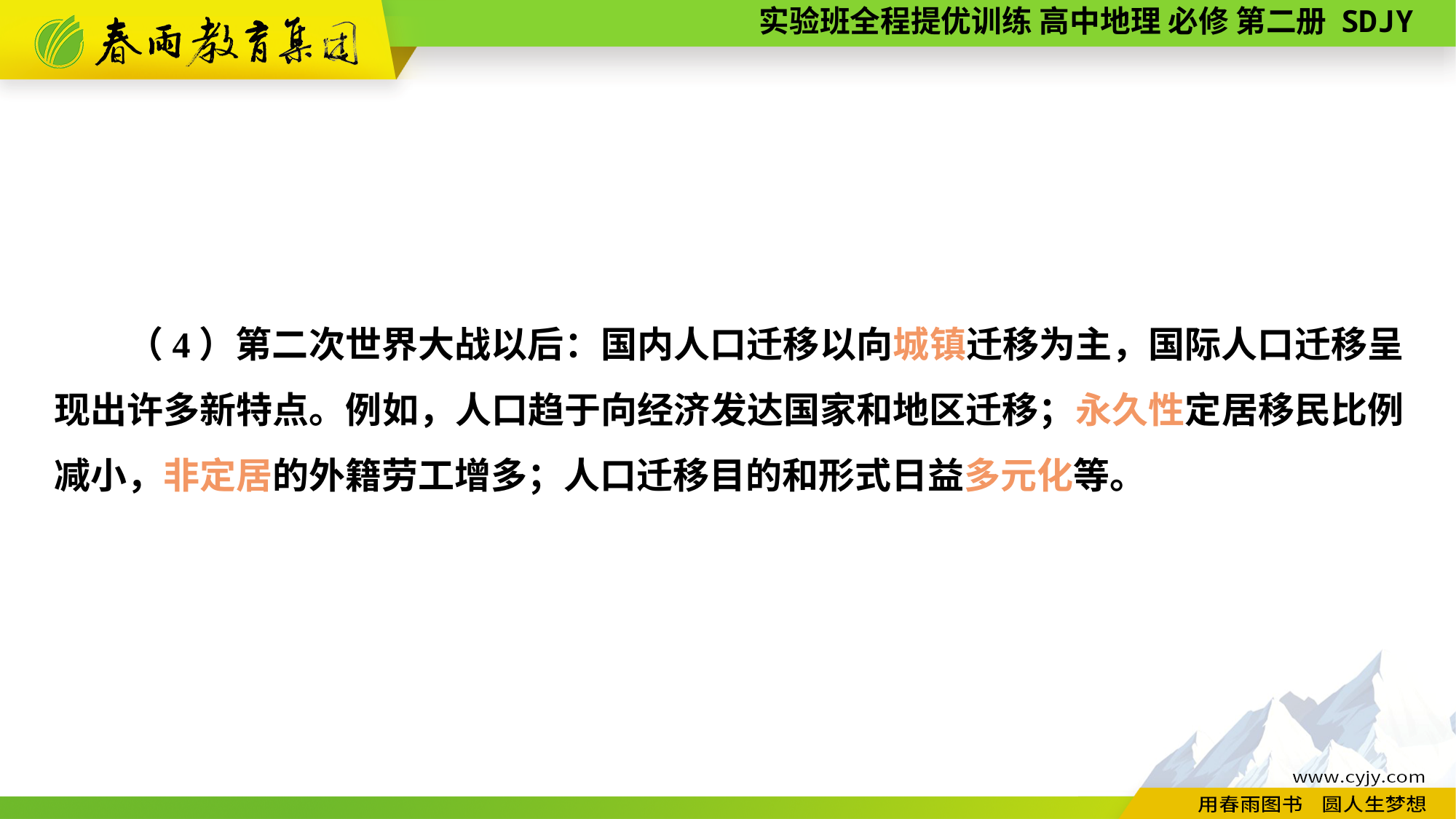

（4）第二次世界大战以后：国内人口迁移以向城镇迁移为主，国际人口迁移呈现出许多新特点。例如，人口趋于向经济发达国家和地区迁移；永久性定居移民比例减小，非定居的外籍劳工增多；人口迁移目的和形式日益多元化等。